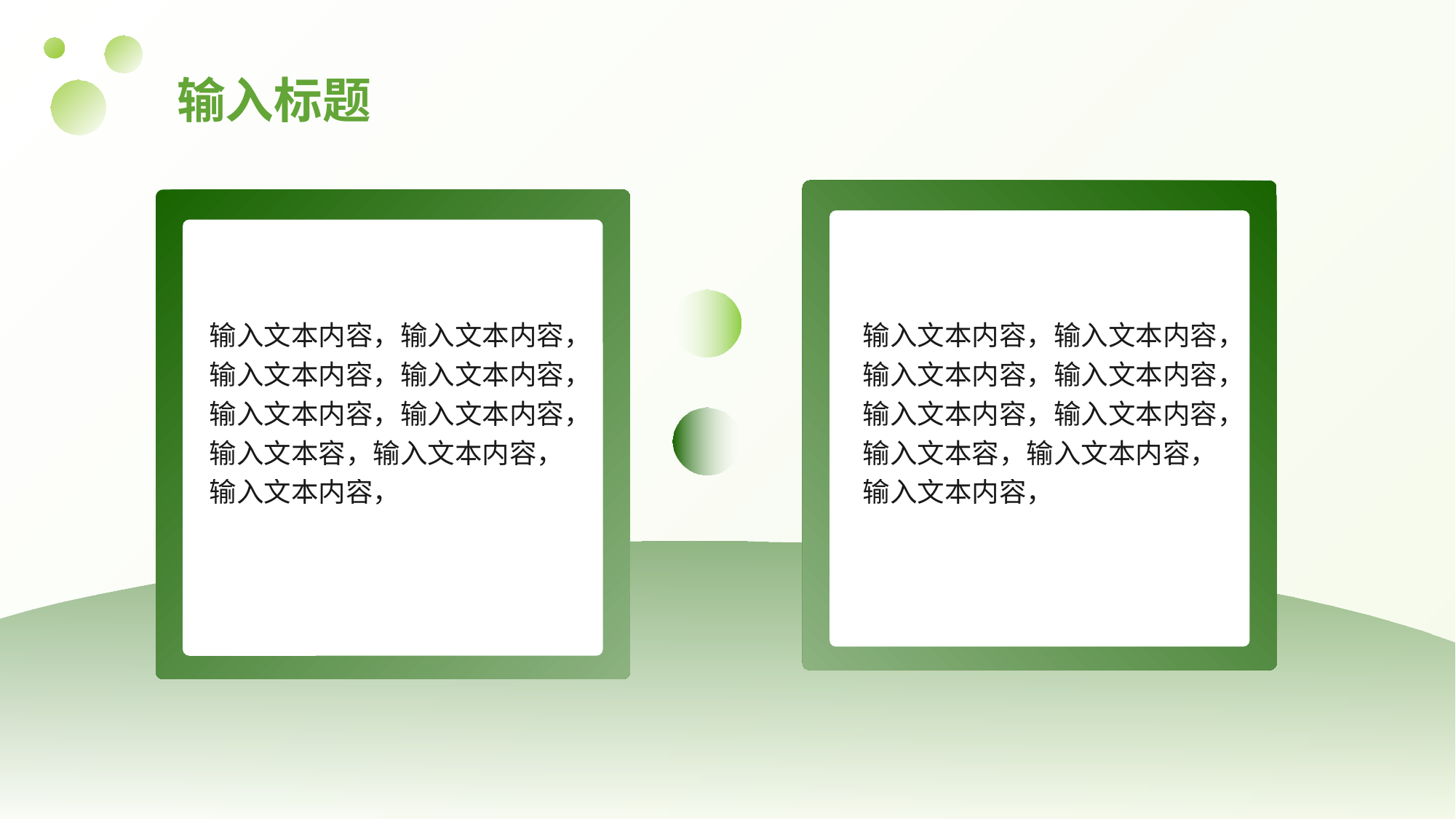

# 输入标题

输入文本内容，输入文本内容，输入文本内容，输入文本内容，输入文本内容，输入文本内容，输入文本容，输入文本内容，输入文本内容，
输入文本内容，输入文本内容，输入文本内容，输入文本内容，输入文本内容，输入文本内容，输入文本容，输入文本内容，输入文本内容，